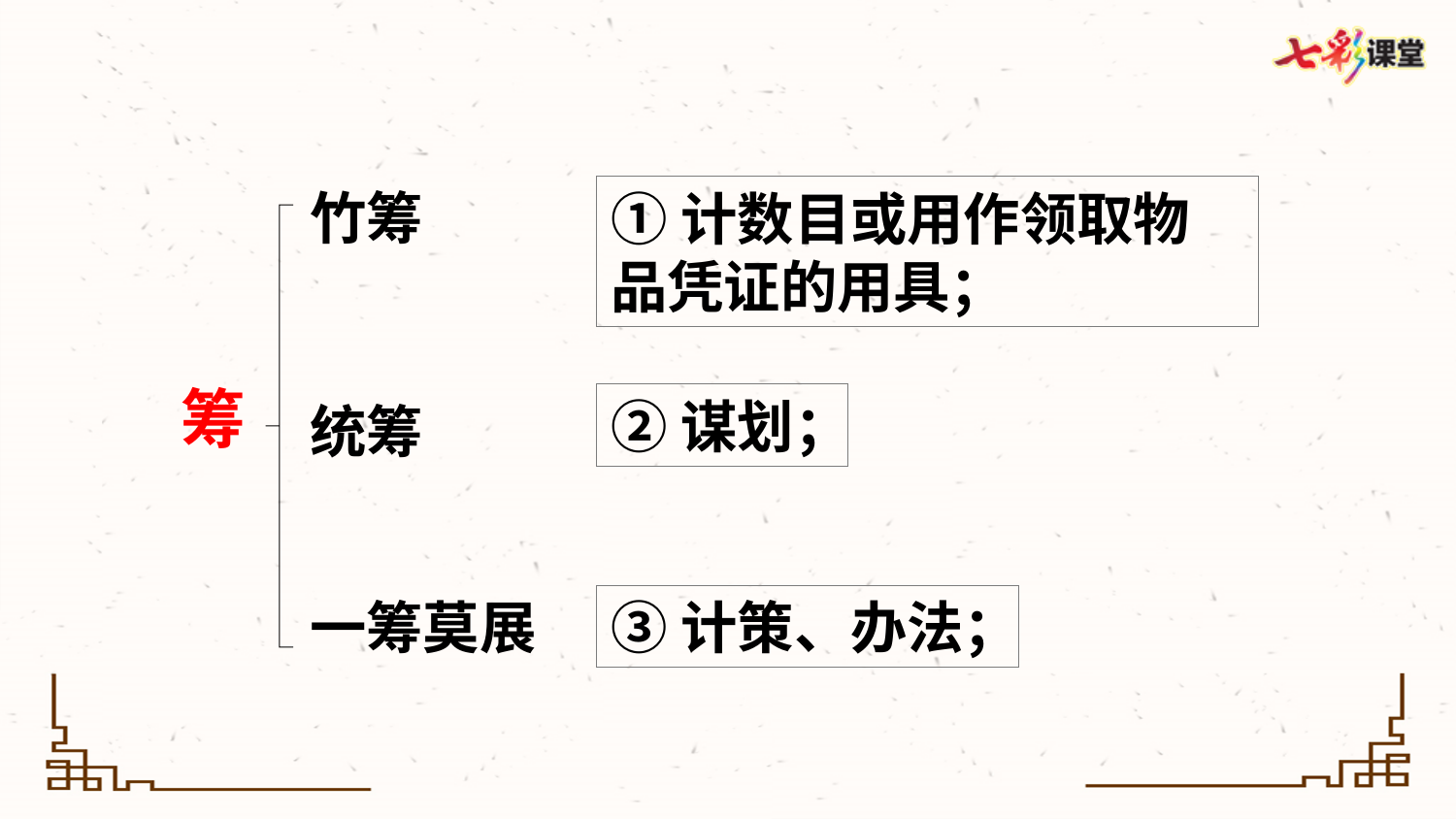

竹筹
①计数目或用作领取物品凭证的用具；

筹
②谋划；
统筹
一筹莫展
③计策、办法；